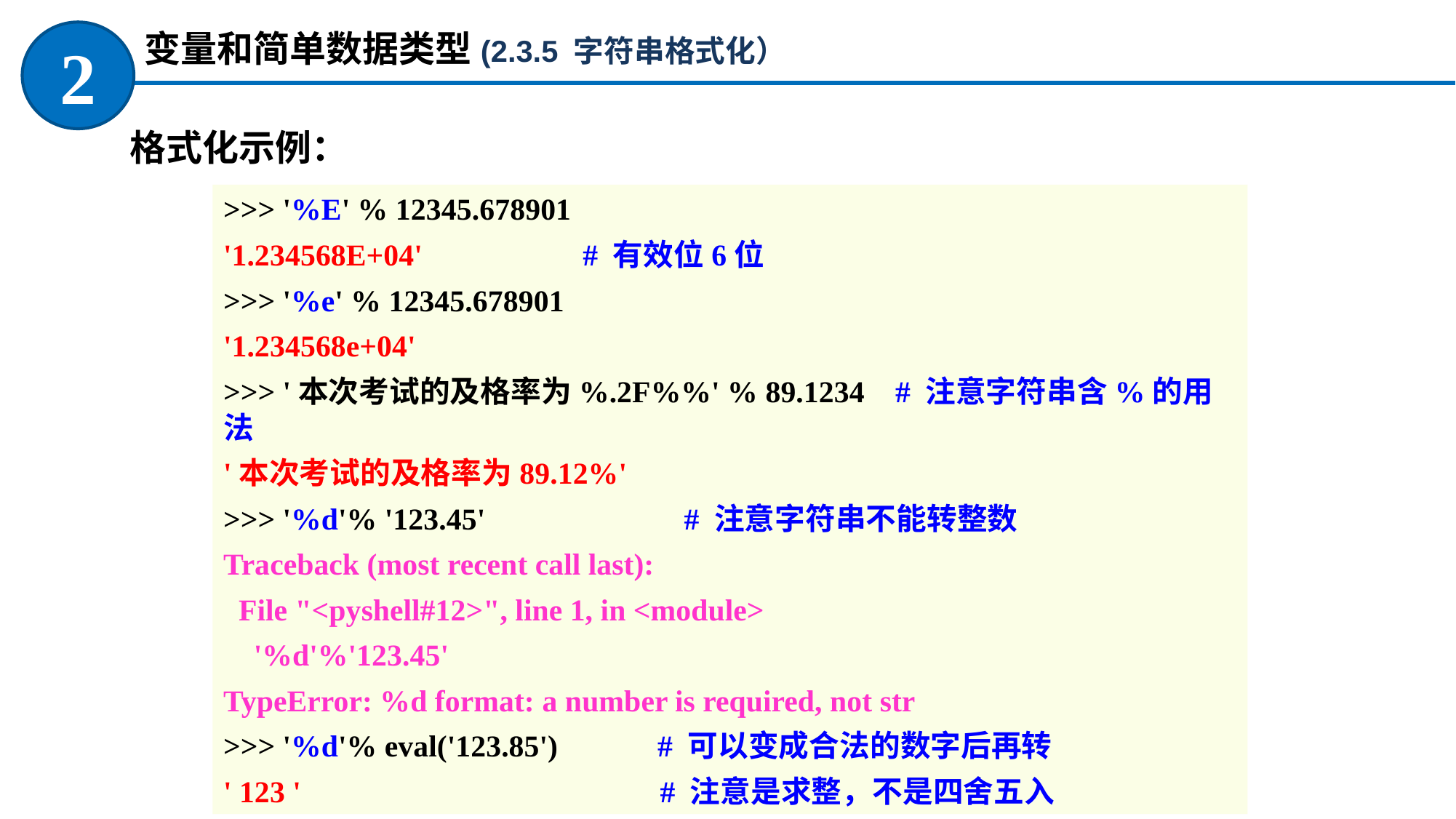

变量和简单数据类型(2.3.5 字符串格式化）
2
格式化示例：
>>> '%E' % 12345.678901
'1.234568E+04'                     # 有效位6位
>>> '%e' % 12345.678901
'1.234568e+04'
>>> '本次考试的及格率为%.2F%%' % 89.1234    # 注意字符串含%的用法
'本次考试的及格率为89.12%'
>>> '%d'% '123.45'                          # 注意字符串不能转整数
Traceback (most recent call last):
  File "<pyshell#12>", line 1, in <module>
    '%d'%'123.45'
TypeError: %d format: a number is required, not str
>>> '%d'% eval('123.85')             # 可以变成合法的数字后再转
' 123 '                                               # 注意是求整，不是四舍五入